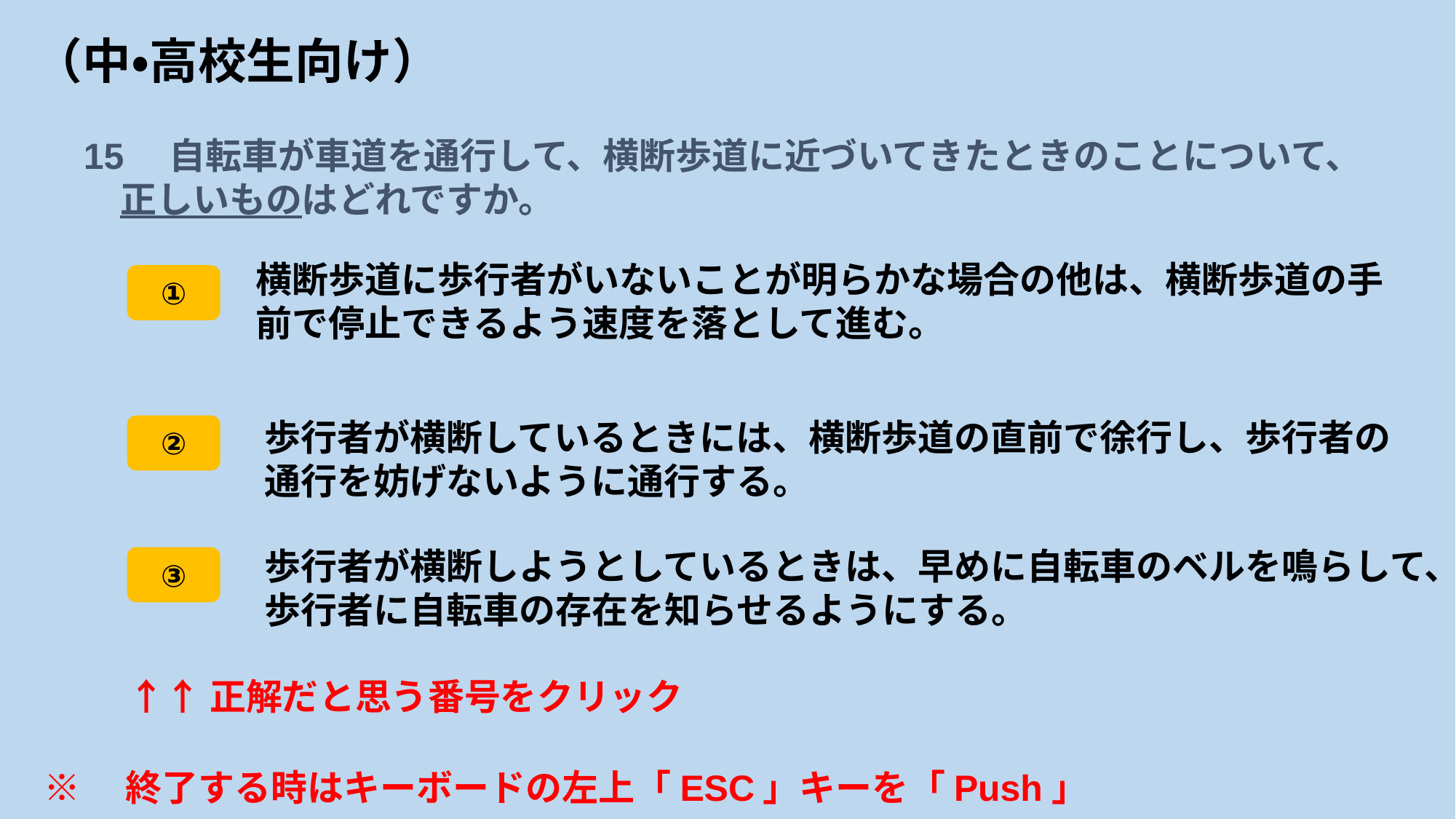

# （中・高校生向け）
15　自転車が車道を通行して、横断歩道に近づいてきたときのことについて、
　正しいものはどれですか。
横断歩道に歩行者がいないことが明らかな場合の他は、横断歩道の手前で停止できるよう速度を落として進む。
①
歩行者が横断しているときには、横断歩道の直前で徐行し、歩行者の通行を妨げないように通行する。
②
歩行者が横断しようとしているときは、早めに自転車のベルを鳴らして、歩行者に自転車の存在を知らせるようにする。
③
↑↑正解だと思う番号をクリック
※　終了する時はキーボードの左上「ESC」キーを「Push」